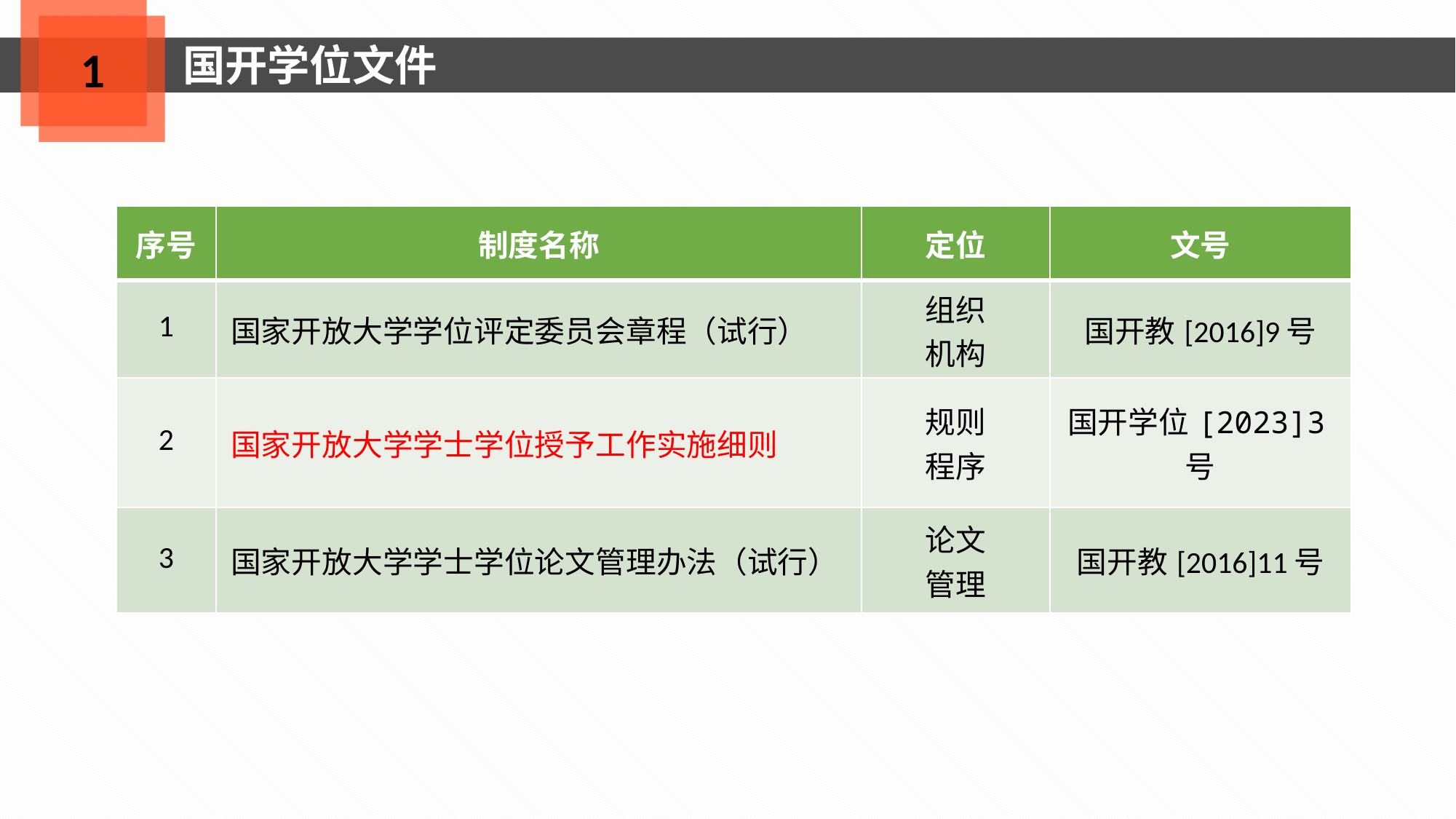

国开学位文件
1

| 序号 | 制度名称 | 定位 | 文号 |
| --- | --- | --- | --- |
| 1 | 国家开放大学学位评定委员会章程（试行） | 组织 机构 | 国开教[2016]9号 |
| 2 | 国家开放大学学士学位授予工作实施细则 | 规则 程序 | 国开学位[2023]3号 |
| 3 | 国家开放大学学士学位论文管理办法（试行） | 论文 管理 | 国开教[2016]11号 |